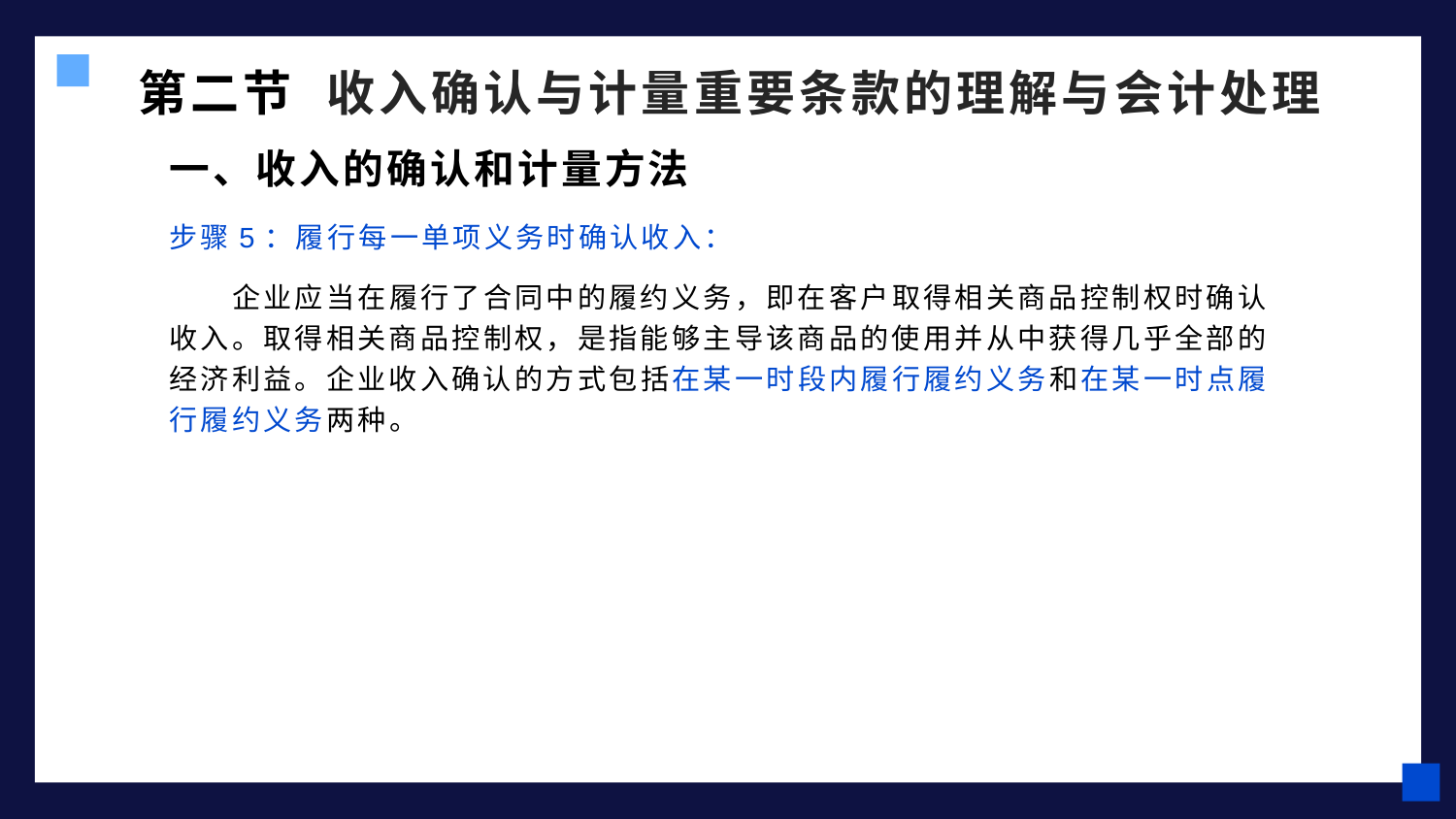

第二节  收入确认与计量重要条款的理解与会计处理
一、收入的确认和计量方法
步骤5：履行每一单项义务时确认收入：
      企业应当在履行了合同中的履约义务，即在客户取得相关商品控制权时确认收入。取得相关商品控制权，是指能够主导该商品的使用并从中获得几乎全部的经济利益。企业收入确认的方式包括在某一时段内履行履约义务和在某一时点履行履约义务两种。